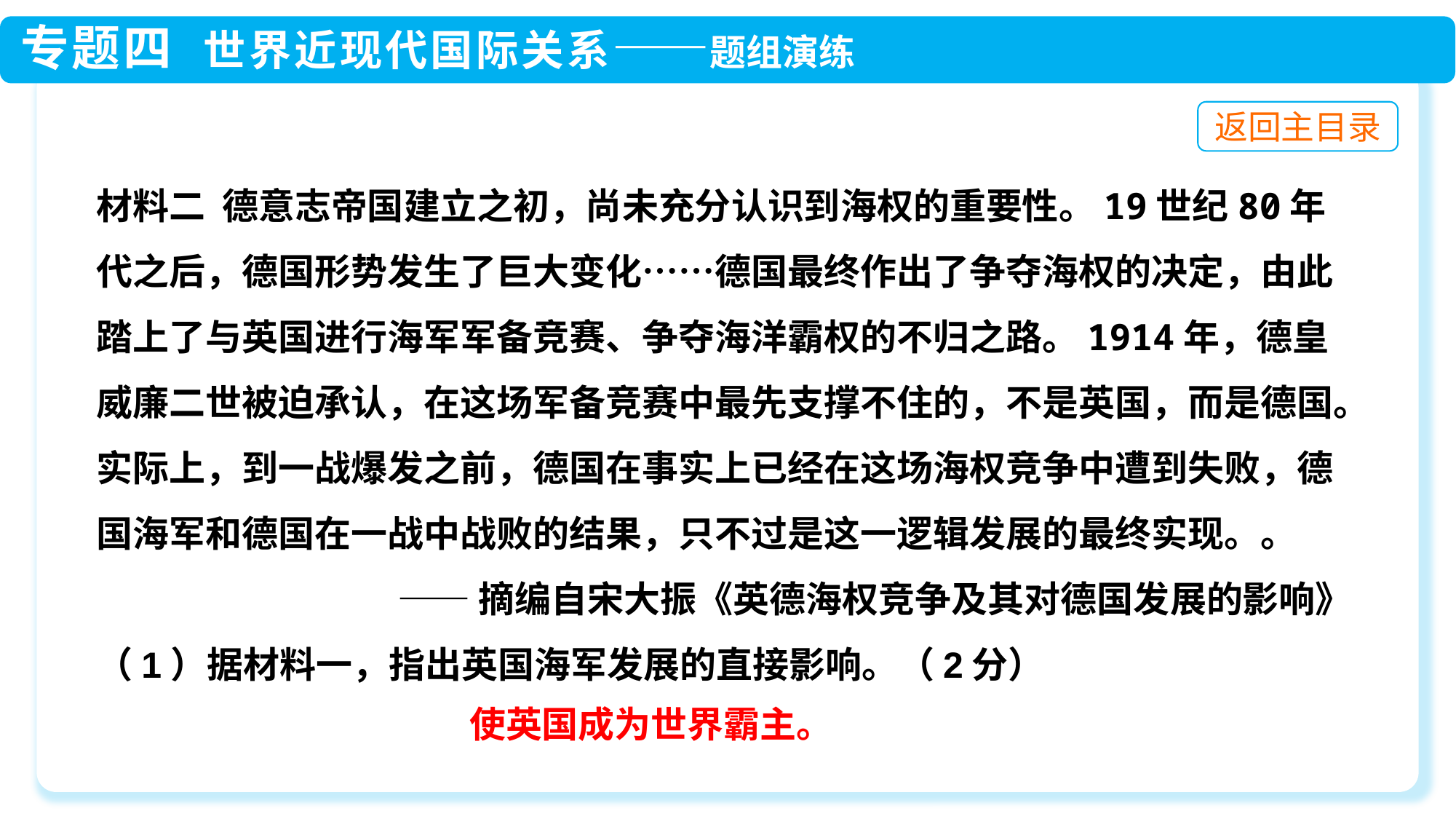

材料二  德意志帝国建立之初，尚未充分认识到海权的重要性。19世纪80年代之后，德国形势发生了巨大变化……德国最终作出了争夺海权的决定，由此踏上了与英国进行海军军备竞赛、争夺海洋霸权的不归之路。1914年，德皇威廉二世被迫承认，在这场军备竞赛中最先支撑不住的，不是英国，而是德国。实际上，到一战爆发之前，德国在事实上已经在这场海权竞争中遭到失败，德国海军和德国在一战中战败的结果，只不过是这一逻辑发展的最终实现。。
——摘编自宋大振《英德海权竞争及其对德国发展的影响》
（1）据材料一，指出英国海军发展的直接影响。（2分）
使英国成为世界霸主。